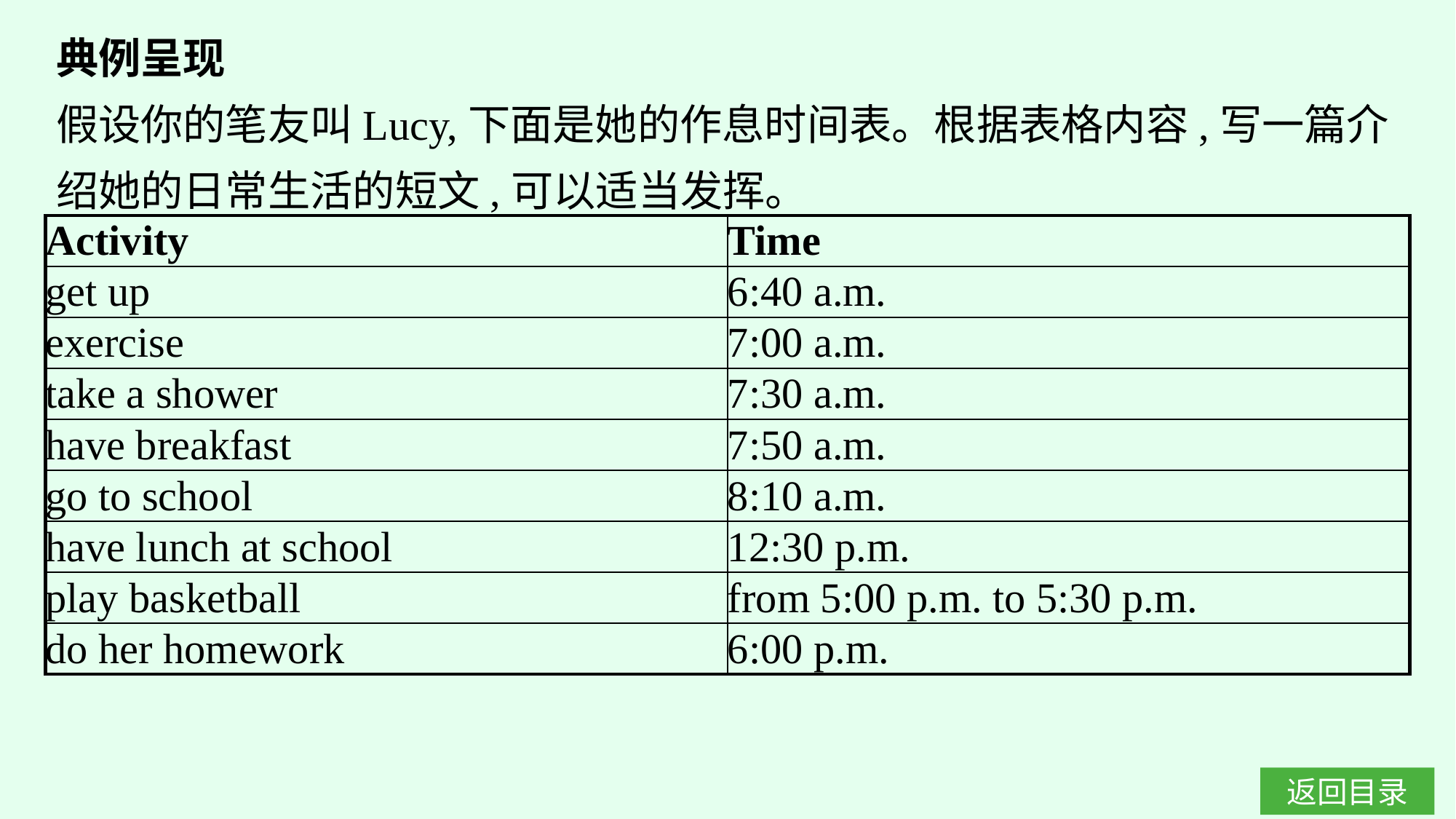

典例呈现
假设你的笔友叫Lucy,下面是她的作息时间表。根据表格内容,写一篇介绍她的日常生活的短文,可以适当发挥。
| Activity | Time |
| --- | --- |
| get up | 6:40 a.m. |
| exercise | 7:00 a.m. |
| take a shower | 7:30 a.m. |
| have breakfast | 7:50 a.m. |
| go to school | 8:10 a.m. |
| have lunch at school | 12:30 p.m. |
| play basketball | from 5:00 p.m. to 5:30 p.m. |
| do her homework | 6:00 p.m. |